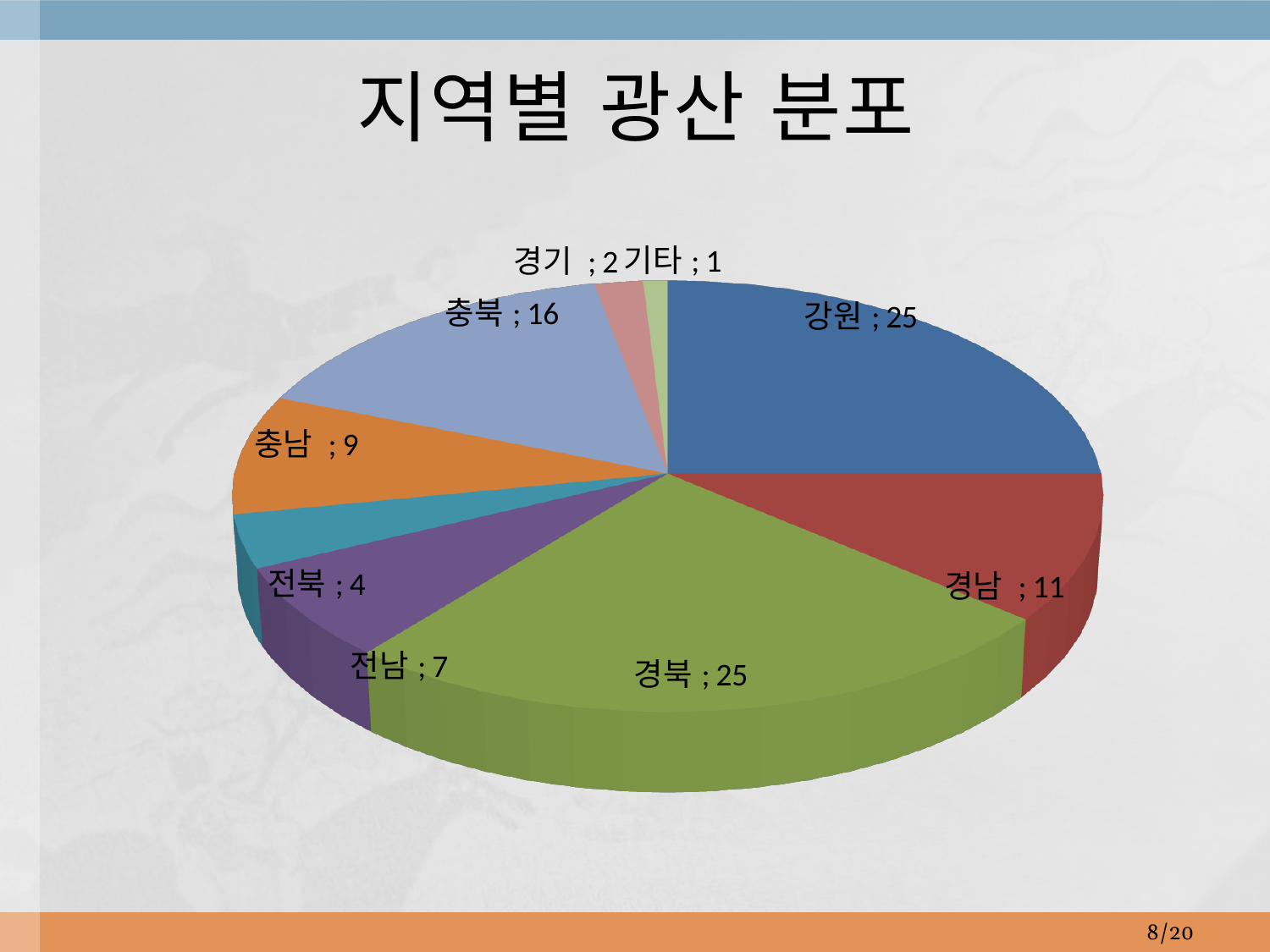

# 지역별 광산 분포

[unsupported chart]

8